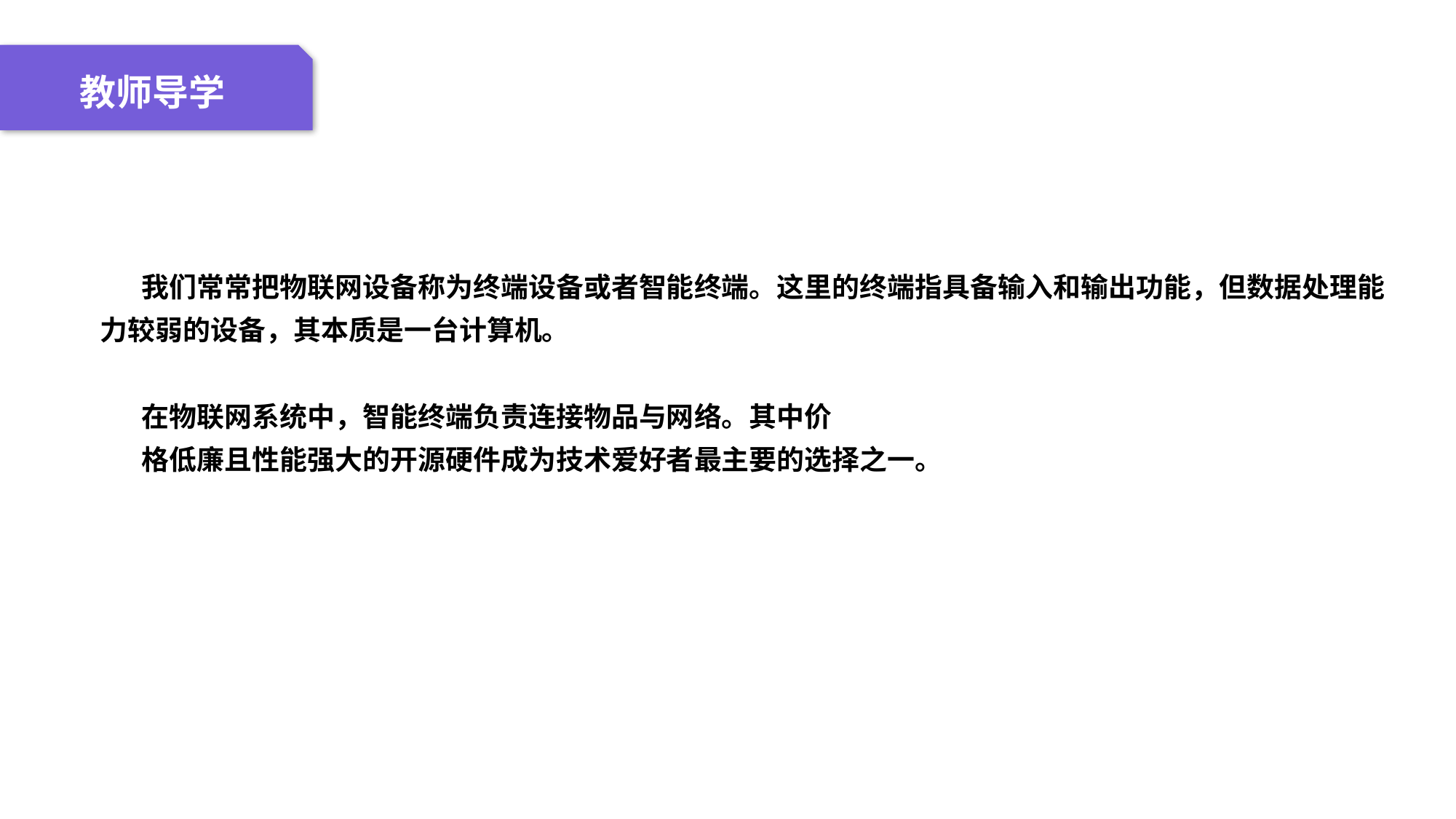

04 名词解释
01 准备过程
02 整体结构
03 重点说明
教师导学
我们常常把物联网设备称为终端设备或者智能终端。这里的终端指具备输入和输出功能，但数据处理能力较弱的设备，其本质是一台计算机。

在物联网系统中，智能终端负责连接物品与网络。其中价
格低廉且性能强大的开源硬件成为技术爱好者最主要的选择之一。